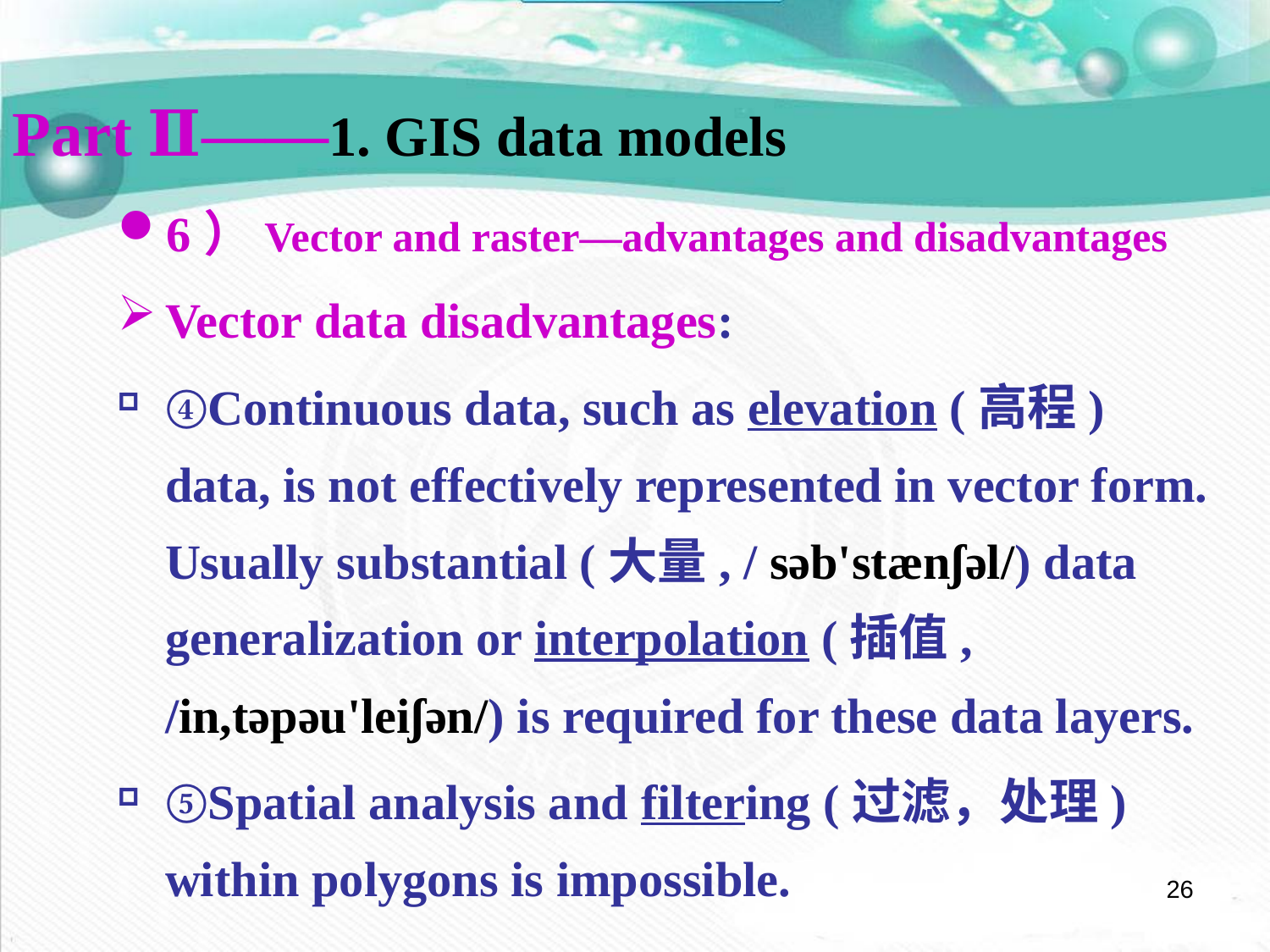

Part Ⅱ——1. GIS data models
6）Vector and raster—advantages and disadvantages
Vector data disadvantages:
④Continuous data, such as elevation (高程) data, is not effectively represented in vector form. Usually substantial (大量, / səb'stænʃəl/) data generalization or interpolation (插值, /in,təpəu'leiʃən/) is required for these data layers.
⑤Spatial analysis and filtering (过滤，处理) within polygons is impossible.
26